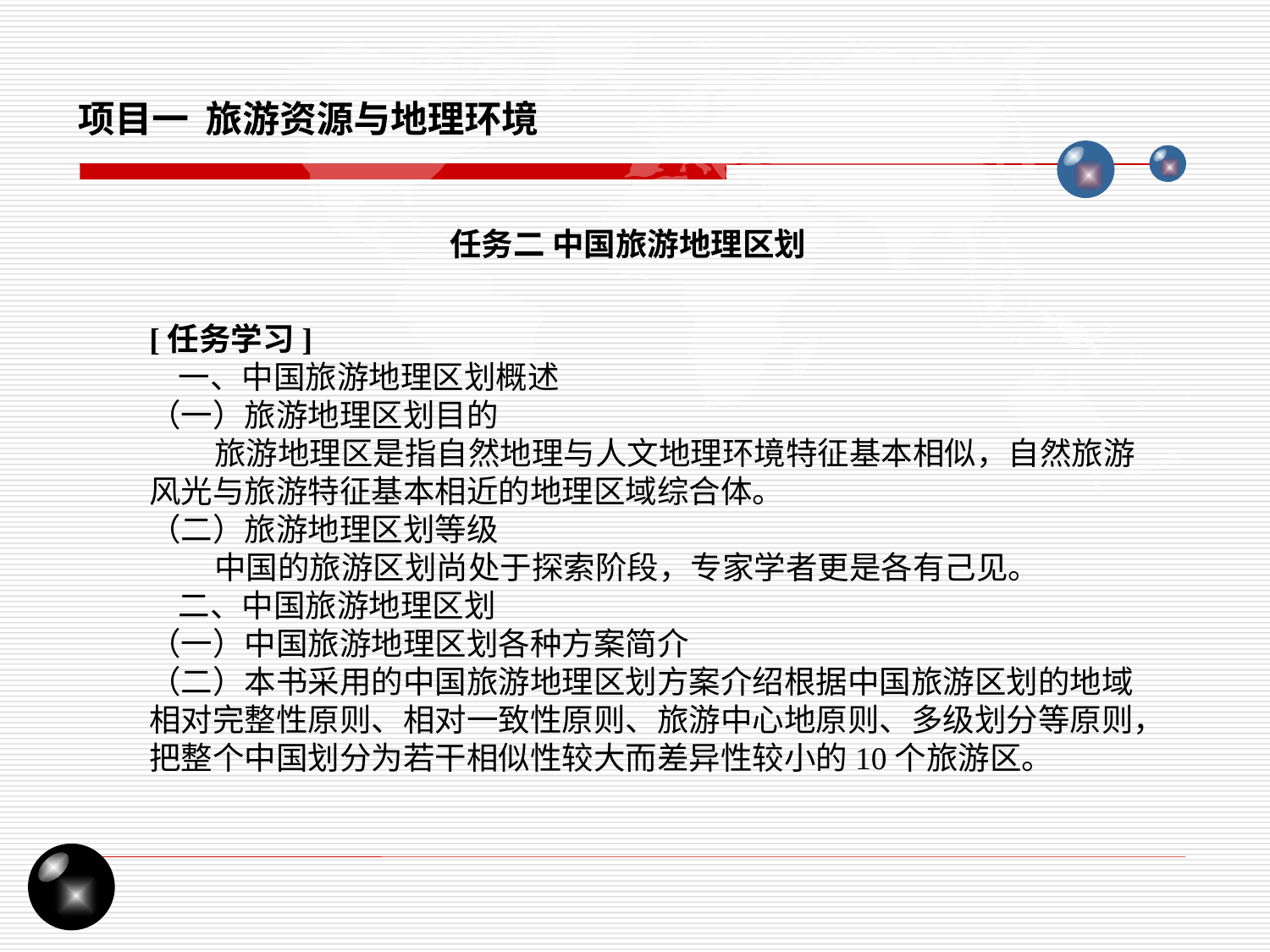

项目一  旅游资源与地理环境
任务二 中国旅游地理区划

[任务学习]
   一、中国旅游地理区划概述
（一）旅游地理区划目的
        旅游地理区是指自然地理与人文地理环境特征基本相似，自然旅游风光与旅游特征基本相近的地理区域综合体。
（二）旅游地理区划等级
        中国的旅游区划尚处于探索阶段，专家学者更是各有己见。
   二、中国旅游地理区划
（一）中国旅游地理区划各种方案简介
（二）本书采用的中国旅游地理区划方案介绍根据中国旅游区划的地域相对完整性原则、相对一致性原则、旅游中心地原则、多级划分等原则，把整个中国划分为若干相似性较大而差异性较小的10个旅游区。